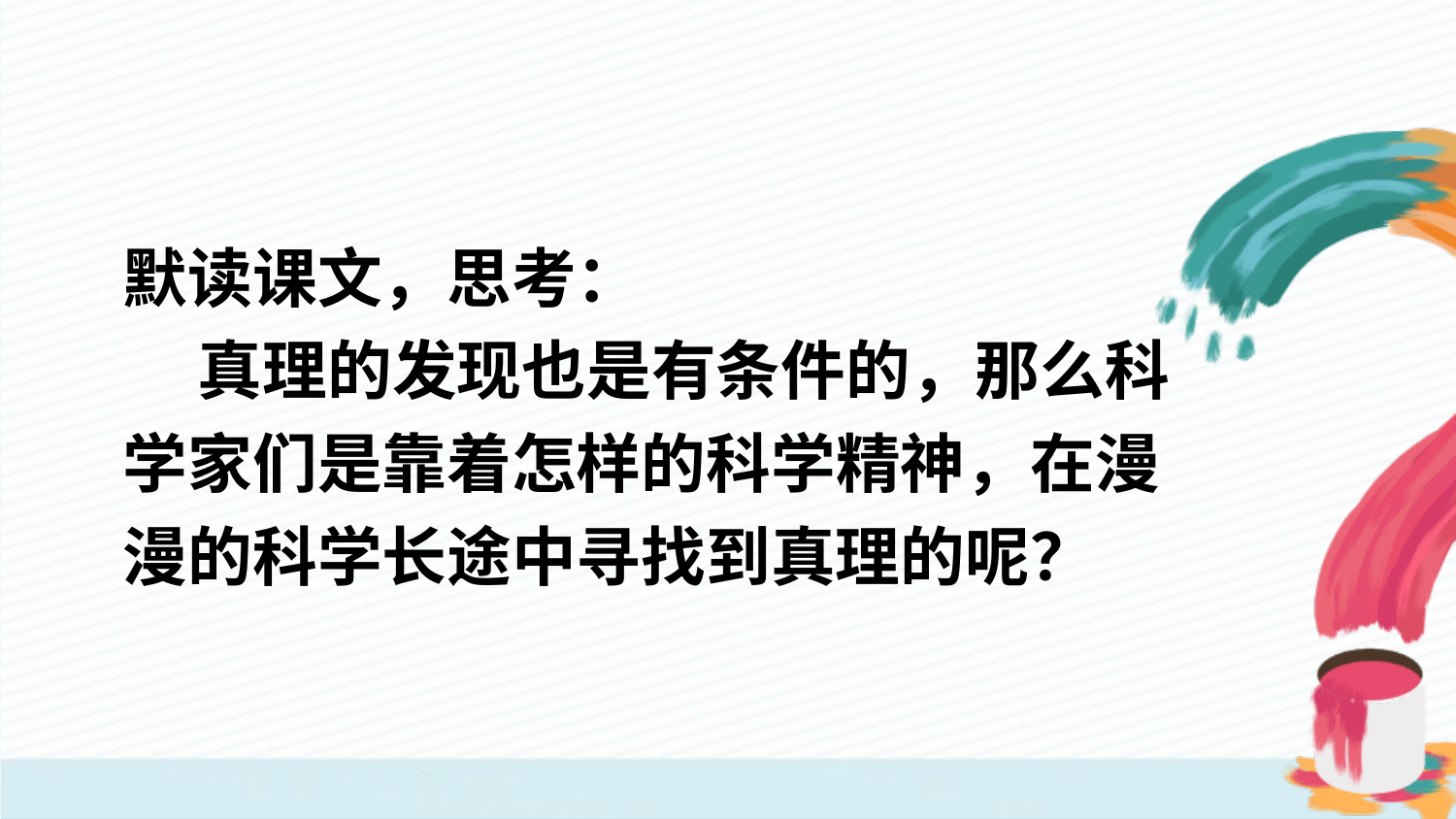

默读课文，思考：
    真理的发现也是有条件的，那么科学家们是靠着怎样的科学精神，在漫漫的科学长途中寻找到真理的呢？